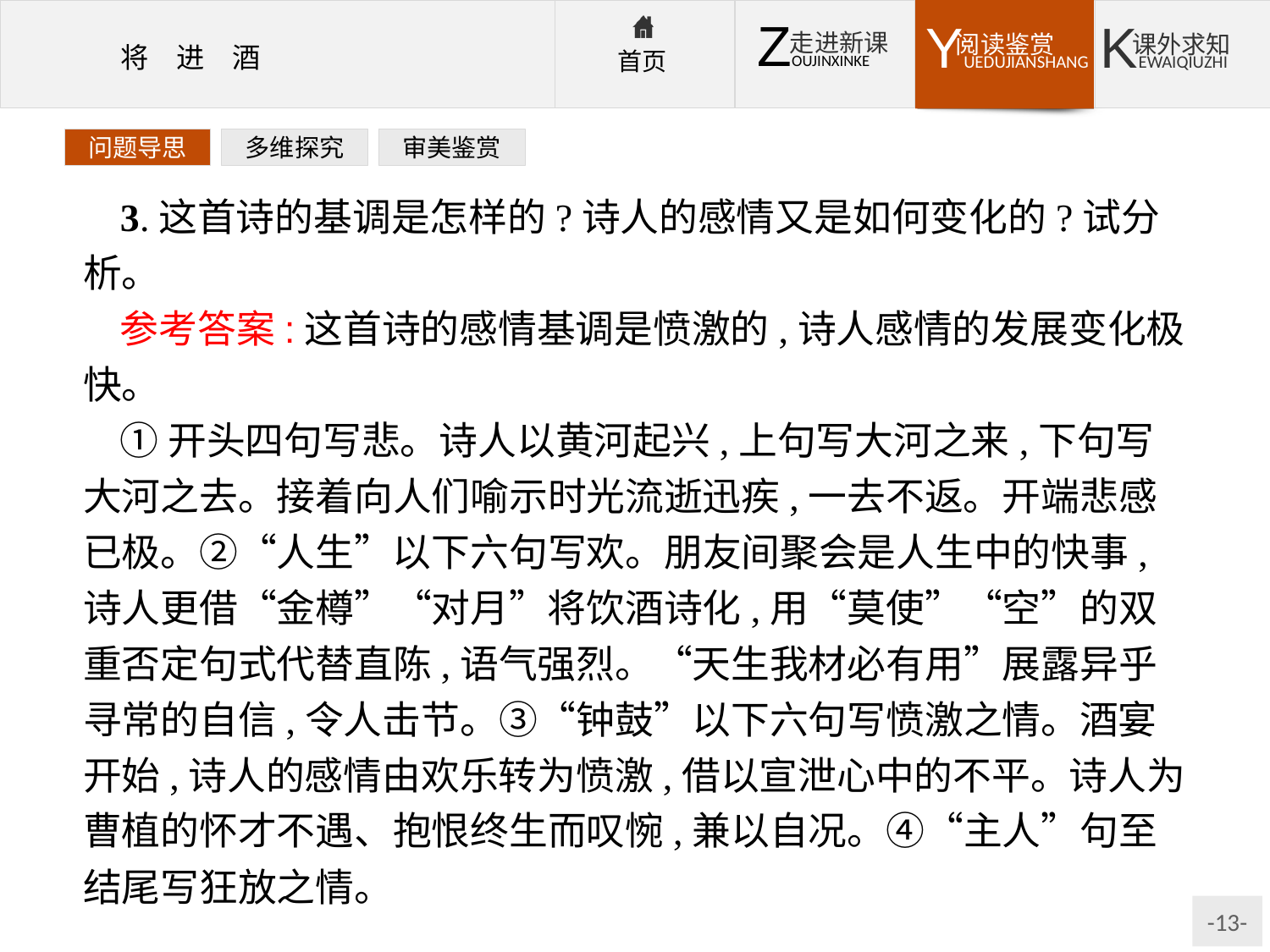

问题导思
多维探究
审美鉴赏
3.这首诗的基调是怎样的?诗人的感情又是如何变化的?试分析。
参考答案:这首诗的感情基调是愤激的,诗人感情的发展变化极快。
①开头四句写悲。诗人以黄河起兴,上句写大河之来,下句写大河之去。接着向人们喻示时光流逝迅疾,一去不返。开端悲感已极。②“人生”以下六句写欢。朋友间聚会是人生中的快事,诗人更借“金樽”“对月”将饮酒诗化,用“莫使”“空”的双重否定句式代替直陈,语气强烈。“天生我材必有用”展露异乎寻常的自信,令人击节。③“钟鼓”以下六句写愤激之情。酒宴开始,诗人的感情由欢乐转为愤激,借以宣泄心中的不平。诗人为曹植的怀才不遇、抱恨终生而叹惋,兼以自况。④“主人”句至结尾写狂放之情。